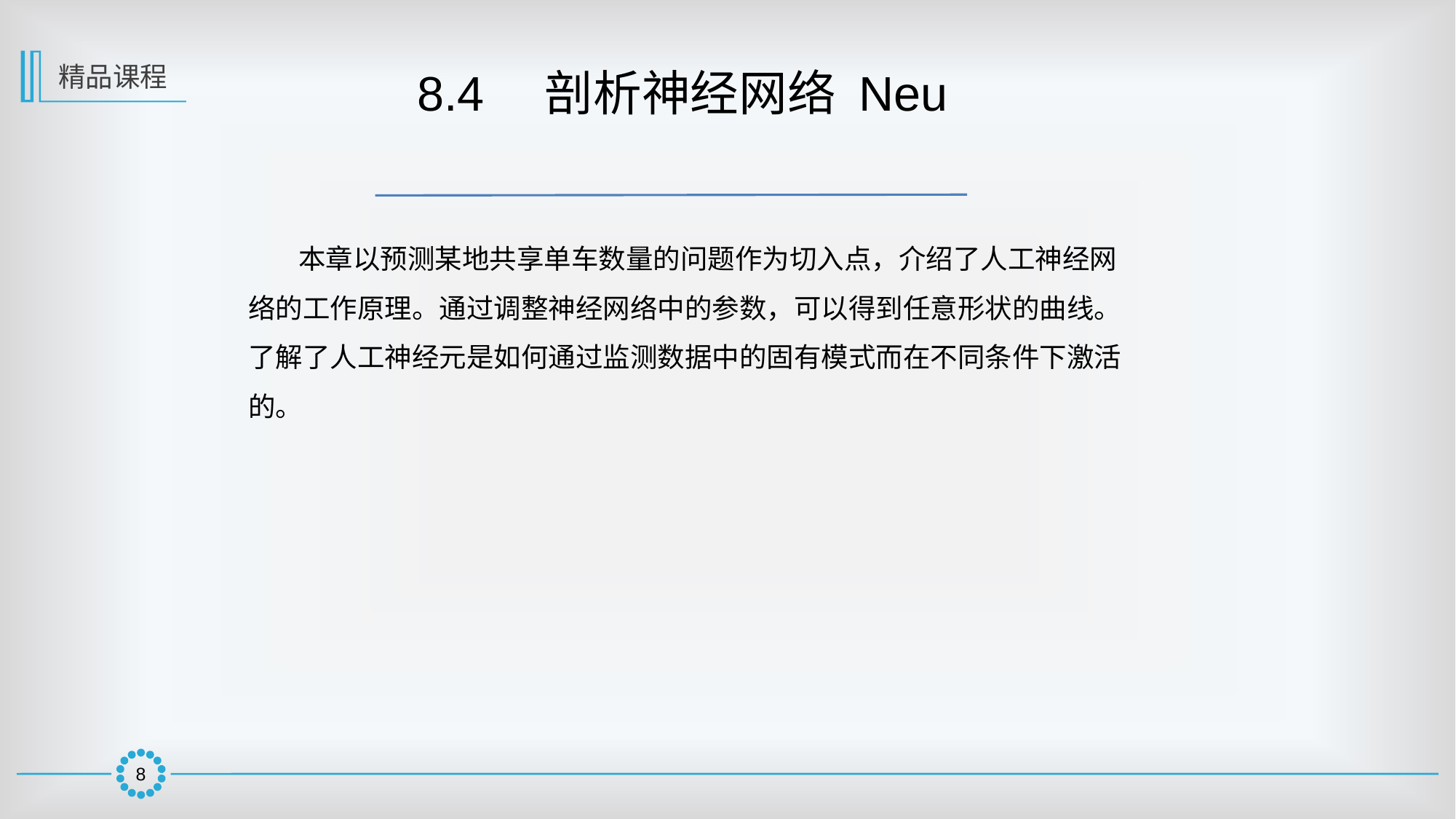

精品课程
 8.4　剖析神经网络 Neu

       本章以预测某地共享单车数量的问题作为切入点，介绍了人工神经网络的工作原理。通过调整神经网络中的参数，可以得到任意形状的曲线。了解了人工神经元是如何通过监测数据中的固有模式而在不同条件下激活的。

8